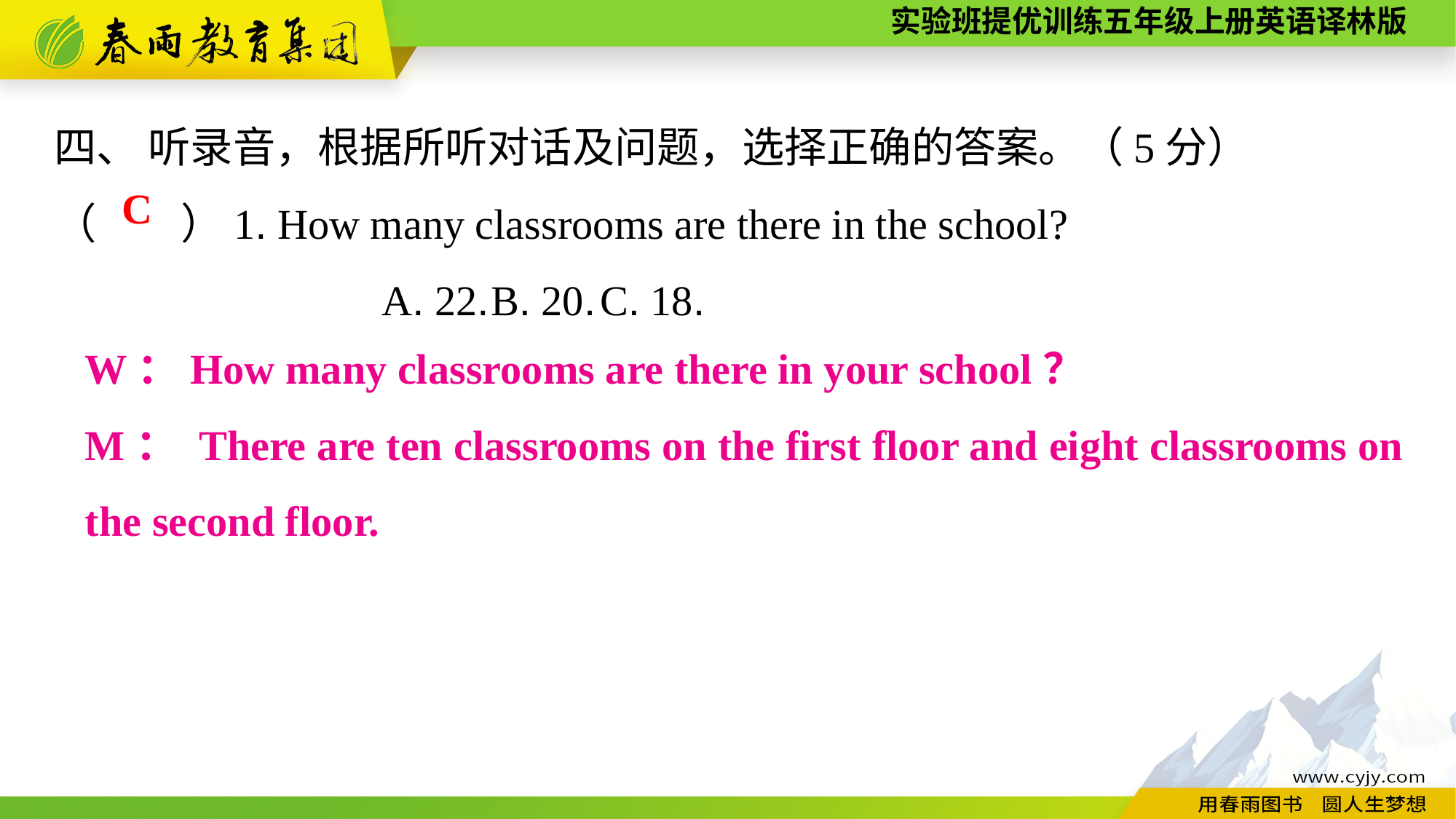

四、 听录音，根据所听对话及问题，选择正确的答案。（5分）
（　　）1. How many classrooms are there in the school?
			A. 22.	B. 20.	C. 18.
C
W：How many classrooms are there in your school？
M： There are ten classrooms on the first floor and eight classrooms on the second floor.